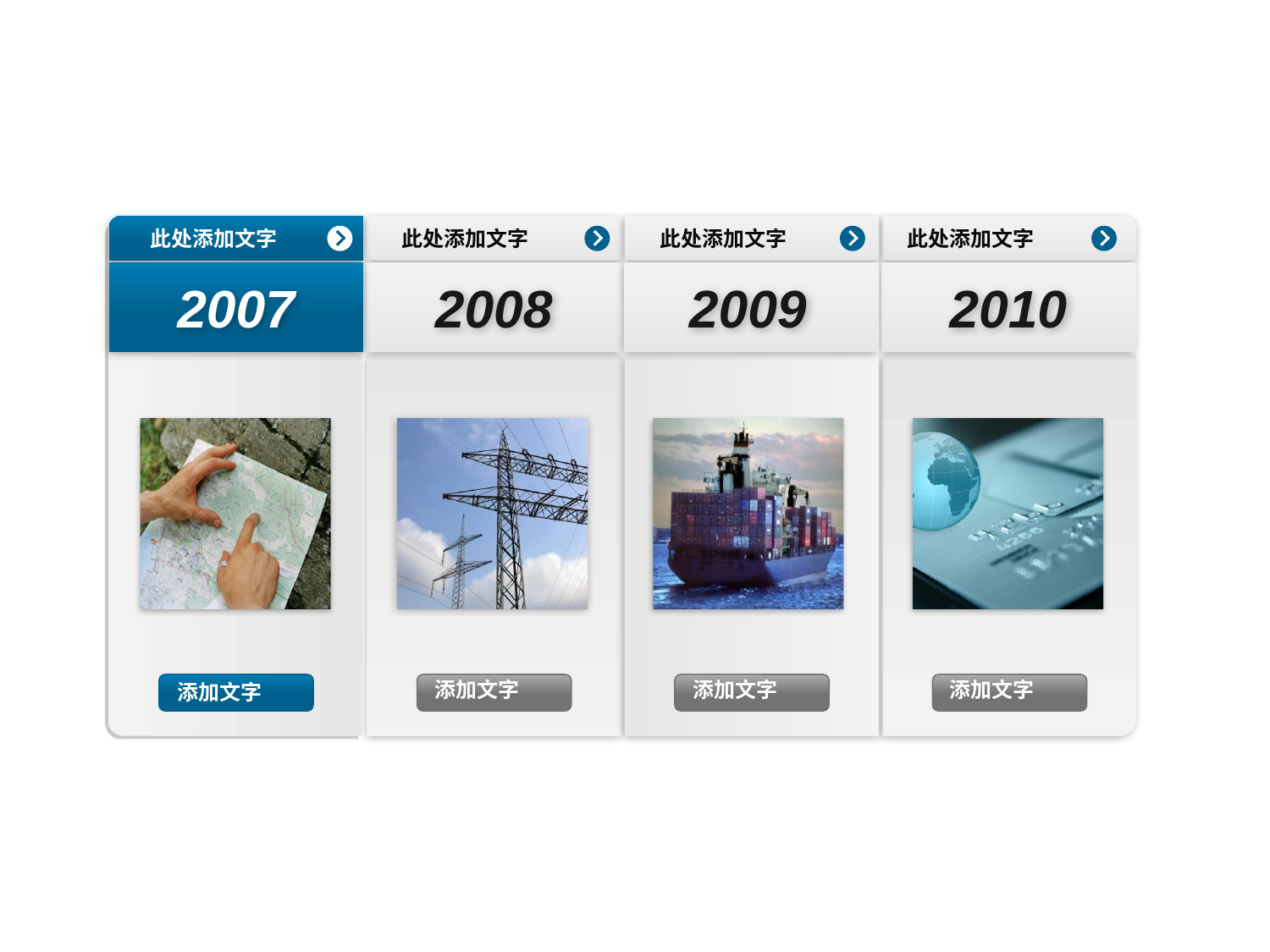

#

2008

2010

此处添加文字
此处添加文字
此处添加文字
此处添加文字

2007
2009

添加文字
添加文字
添加文字
添加文字